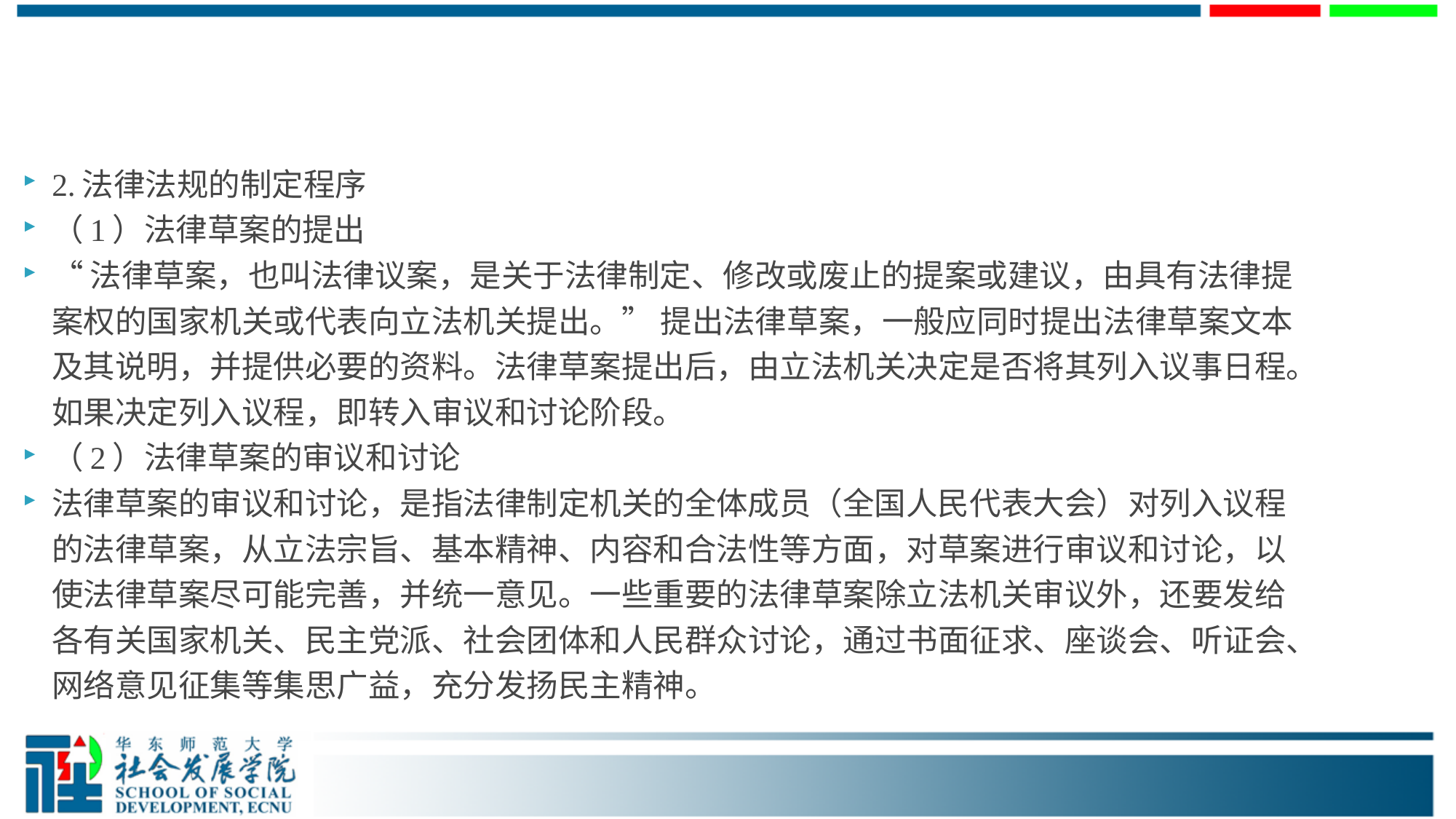

2.法律法规的制定程序
（1）法律草案的提出
“法律草案，也叫法律议案，是关于法律制定、修改或废止的提案或建议，由具有法律提案权的国家机关或代表向立法机关提出。” 提出法律草案，一般应同时提出法律草案文本及其说明，并提供必要的资料。法律草案提出后，由立法机关决定是否将其列入议事日程。如果决定列入议程，即转入审议和讨论阶段。
（2）法律草案的审议和讨论
法律草案的审议和讨论，是指法律制定机关的全体成员（全国人民代表大会）对列入议程的法律草案，从立法宗旨、基本精神、内容和合法性等方面，对草案进行审议和讨论，以使法律草案尽可能完善，并统一意见。一些重要的法律草案除立法机关审议外，还要发给各有关国家机关、民主党派、社会团体和人民群众讨论，通过书面征求、座谈会、听证会、网络意见征集等集思广益，充分发扬民主精神。